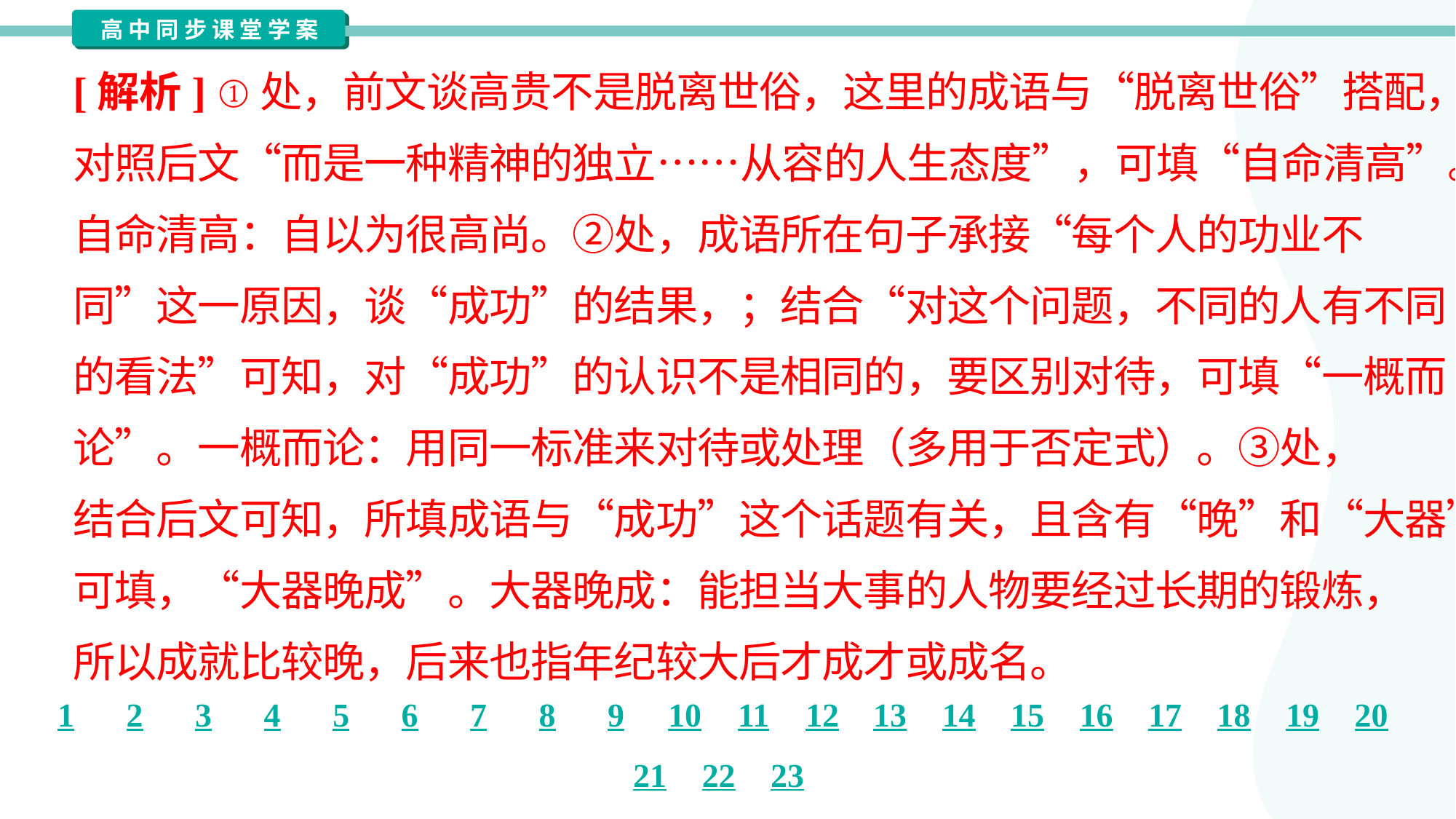

[解析] ①处，前文谈高贵不是脱离世俗，这里的成语与“脱离世俗”搭配，
对照后文“而是一种精神的独立……从容的人生态度”，可填“自命清高”。
自命清高：自以为很高尚。②处，成语所在句子承接“每个人的功业不
同”这一原因，谈“成功”的结果，；结合“对这个问题，不同的人有不同
的看法”可知，对“成功”的认识不是相同的，要区别对待，可填“一概而
论”。一概而论：用同一标准来对待或处理（多用于否定式）。③处，
结合后文可知，所填成语与“成功”这个话题有关，且含有“晚”和“大器”，
可填，“大器晚成”。大器晚成：能担当大事的人物要经过长期的锻炼，
所以成就比较晚，后来也指年纪较大后才成才或成名。